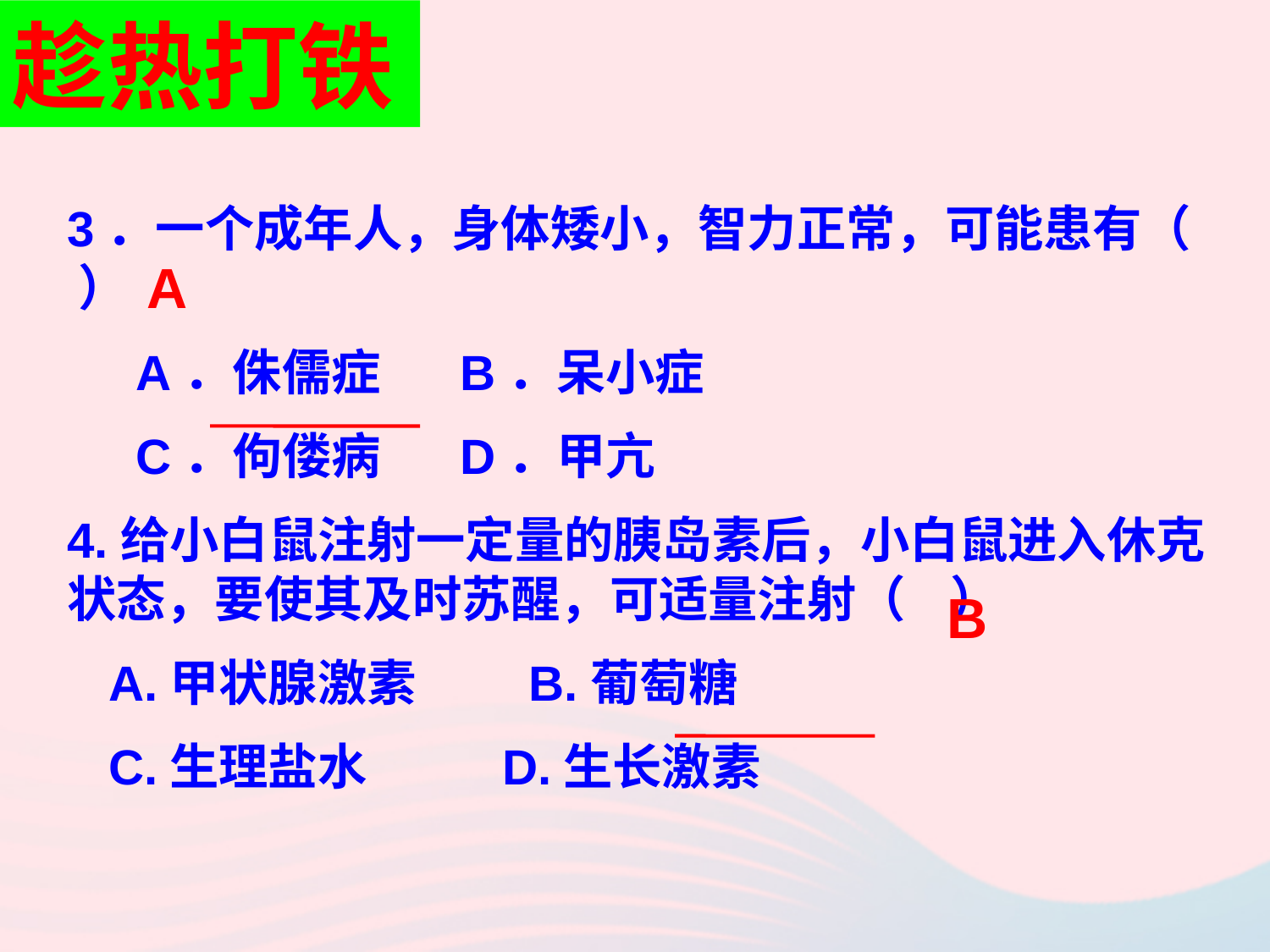

趁热打铁
3．一个成年人，身体矮小，智力正常，可能患有（    ）
     A．侏儒症      B．呆小症
     C．佝偻病      D．甲亢
4.给小白鼠注射一定量的胰岛素后，小白鼠进入休克状态，要使其及时苏醒，可适量注射（    ）
   A.甲状腺激素         B.葡萄糖
   C.生理盐水           D.生长激素
A

B